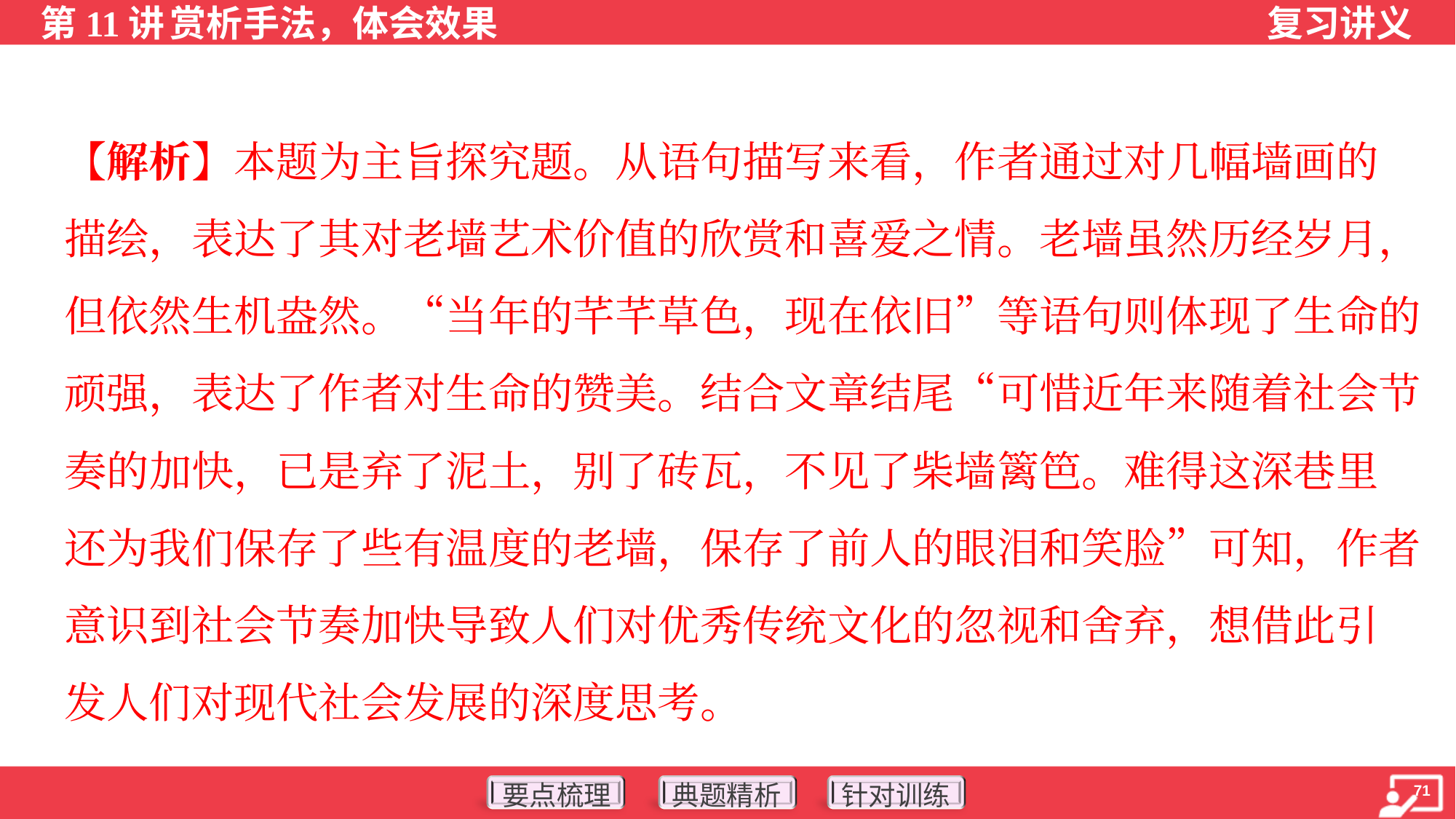

【解析】本题为主旨探究题。从语句描写来看，作者通过对几幅墙画的
描绘，表达了其对老墙艺术价值的欣赏和喜爱之情。老墙虽然历经岁月，
但依然生机盎然。“当年的芊芊草色，现在依旧”等语句则体现了生命的
顽强，表达了作者对生命的赞美。结合文章结尾“可惜近年来随着社会节
奏的加快，已是弃了泥土，别了砖瓦，不见了柴墙篱笆。难得这深巷里
还为我们保存了些有温度的老墙，保存了前人的眼泪和笑脸”可知，作者
意识到社会节奏加快导致人们对优秀传统文化的忽视和舍弃，想借此引
发人们对现代社会发展的深度思考。